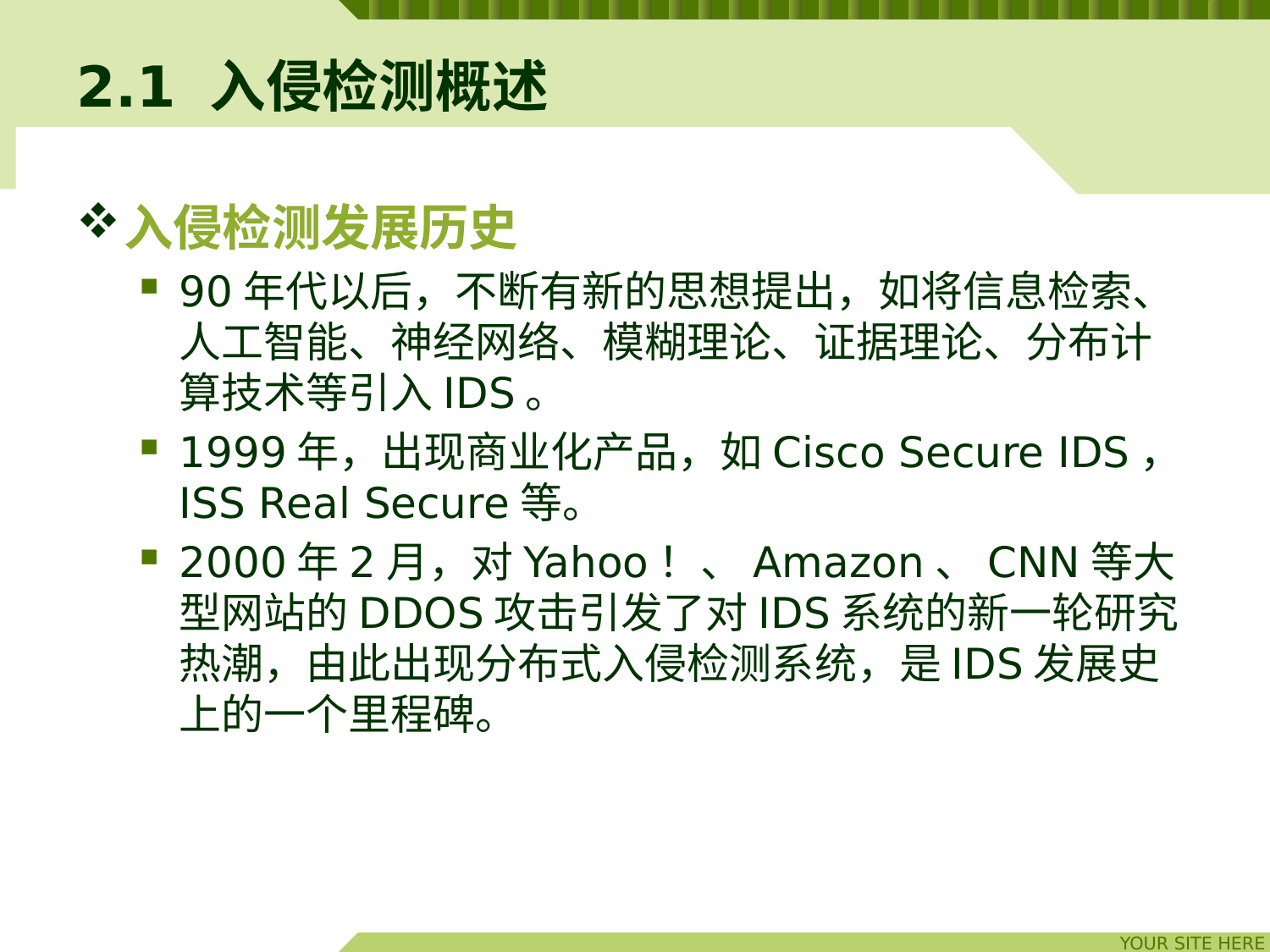

# 2.1 入侵检测概述
入侵检测发展历史
90年代以后，不断有新的思想提出，如将信息检索、人工智能、神经网络、模糊理论、证据理论、分布计算技术等引入IDS。
1999年，出现商业化产品，如Cisco Secure IDS，ISS Real Secure等。
2000年2月，对Yahoo！、Amazon、CNN等大型网站的DDOS攻击引发了对IDS系统的新一轮研究热潮，由此出现分布式入侵检测系统，是IDS发展史上的一个里程碑。